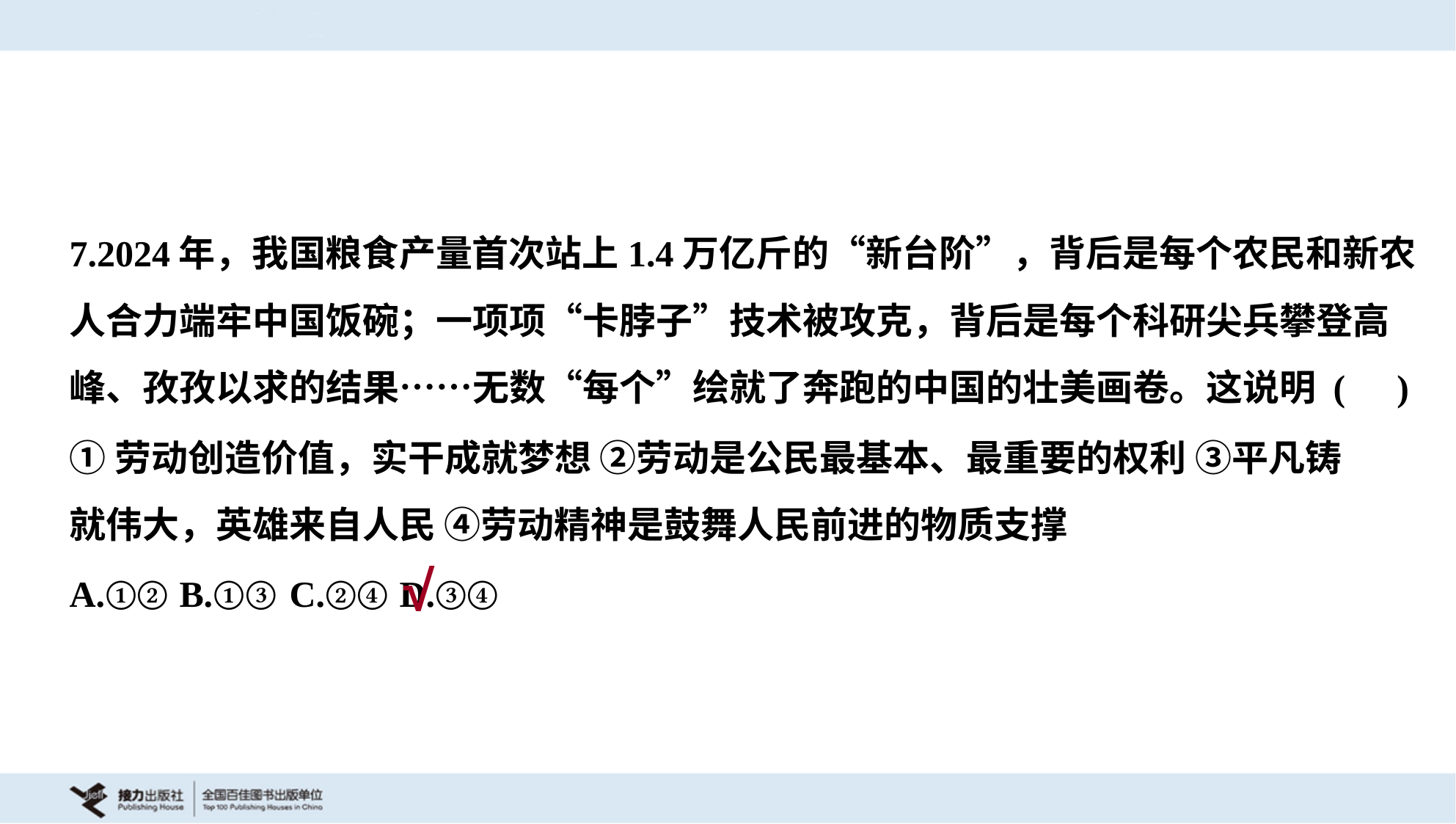

7.2024年，我国粮食产量首次站上1.4万亿斤的“新台阶”，背后是每个农民和新农
人合力端牢中国饭碗；一项项“卡脖子”技术被攻克，背后是每个科研尖兵攀登高
峰、孜孜以求的结果……无数“每个”绘就了奔跑的中国的壮美画卷。这说明 (     )
①劳动创造价值，实干成就梦想 ②劳动是公民最基本、最重要的权利 ③平凡铸
就伟大，英雄来自人民 ④劳动精神是鼓舞人民前进的物质支撑
A.①②	B.①③	C.②④	D.③④
√